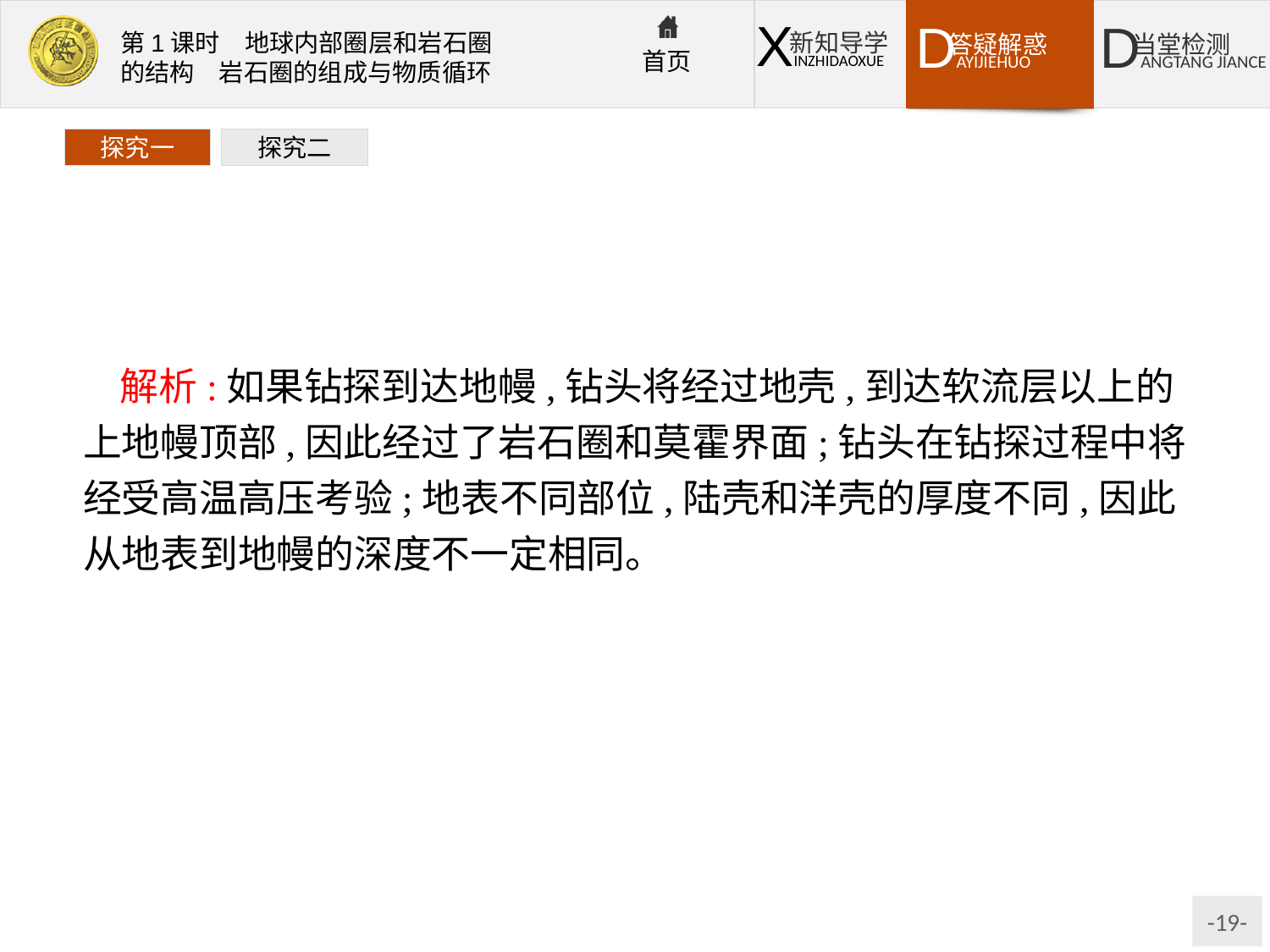

探究一
探究二
解析:如果钻探到达地幔,钻头将经过地壳,到达软流层以上的上地幔顶部,因此经过了岩石圈和莫霍界面;钻头在钻探过程中将经受高温高压考验;地表不同部位,陆壳和洋壳的厚度不同,因此从地表到地幔的深度不一定相同。
答案:D